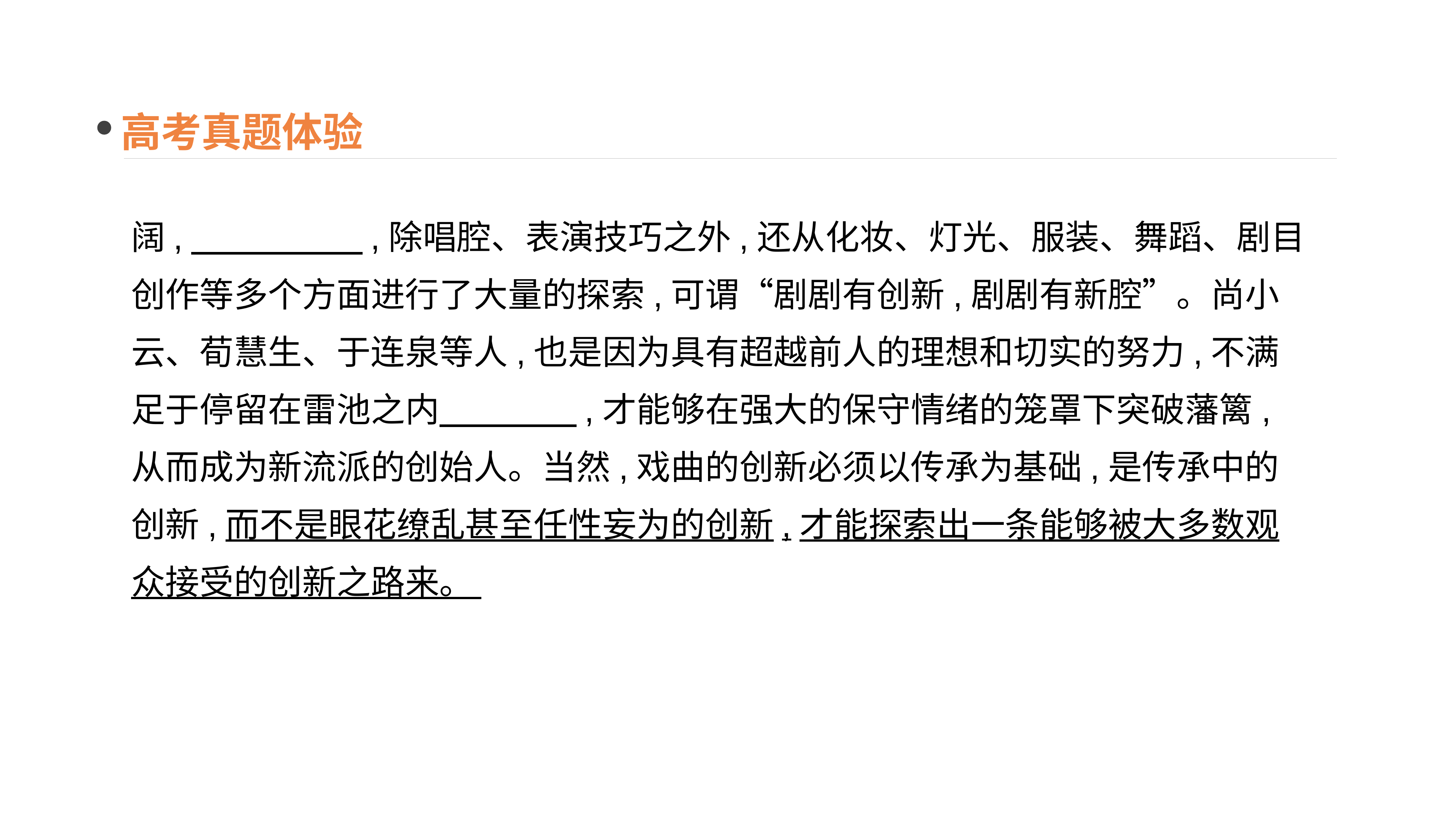

高考真题体验

阔,　　　　　,除唱腔、表演技巧之外,还从化妆、灯光、服装、舞蹈、剧目创作等多个方面进行了大量的探索,可谓“剧剧有创新,剧剧有新腔”。尚小云、荀慧生、于连泉等人,也是因为具有超越前人的理想和切实的努力,不满足于停留在雷池之内　　　　,才能够在强大的保守情绪的笼罩下突破藩篱,从而成为新流派的创始人。当然,戏曲的创新必须以传承为基础,是传承中的创新,而不是眼花缭乱甚至任性妄为的创新,才能探索出一条能够被大多数观众接受的创新之路来。